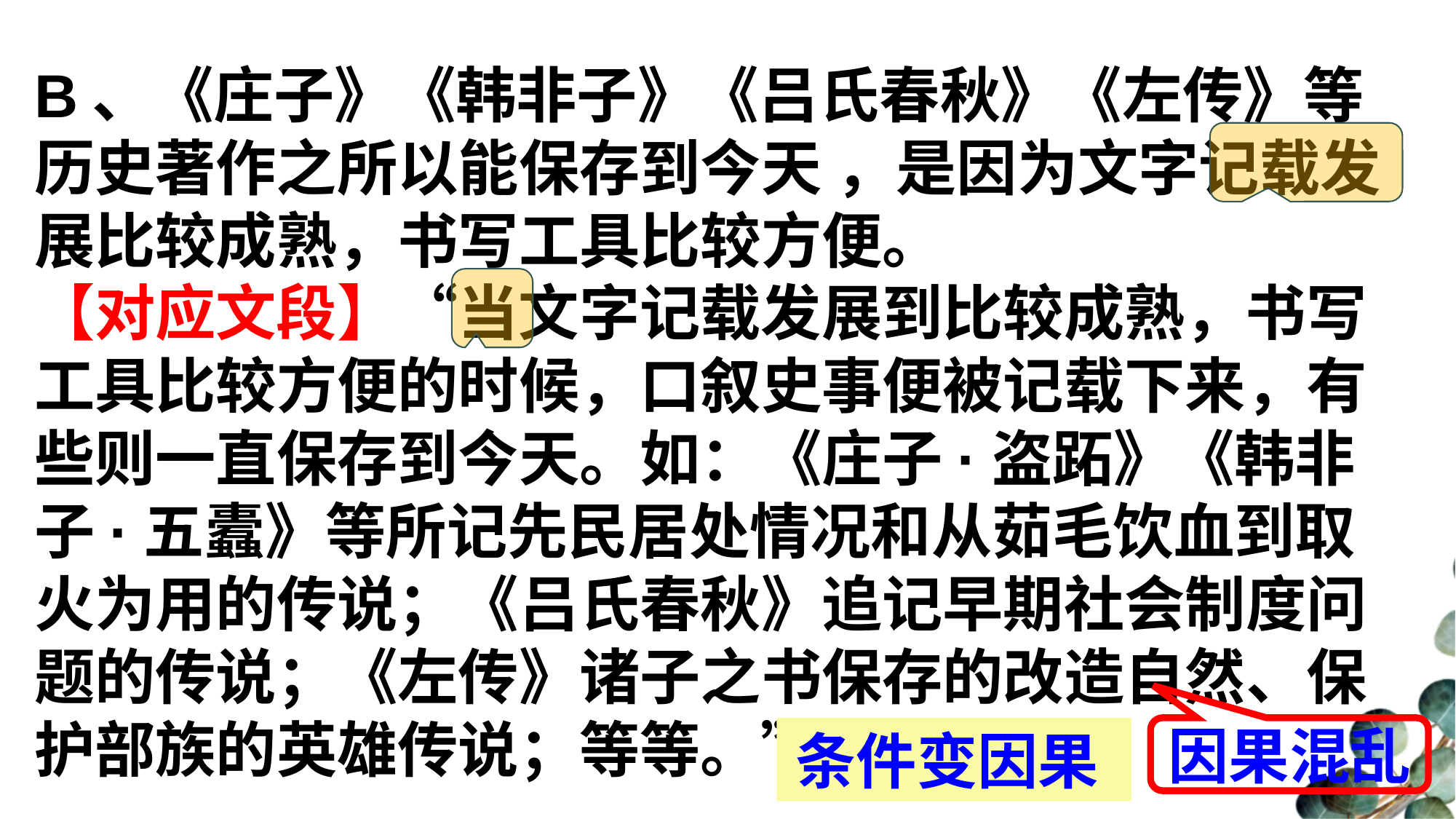

B、《庄子》《韩非子》《吕氏春秋》《左传》等历史著作之所以能保存到今天 ，是因为文字记载发展比较成熟，书写工具比较方便。
【对应文段】“当文字记载发展到比较成熟，书写工具比较方便的时候，口叙史事便被记载下来，有些则一直保存到今天。如：《庄子·盗跖》《韩非子·五蠹》等所记先民居处情况和从茹毛饮血到取火为用的传说；《吕氏春秋》追记早期社会制度问题的传说；《左传》诸子之书保存的改造自然、保护部族的英雄传说；等等。”

条件变因果
因果混乱